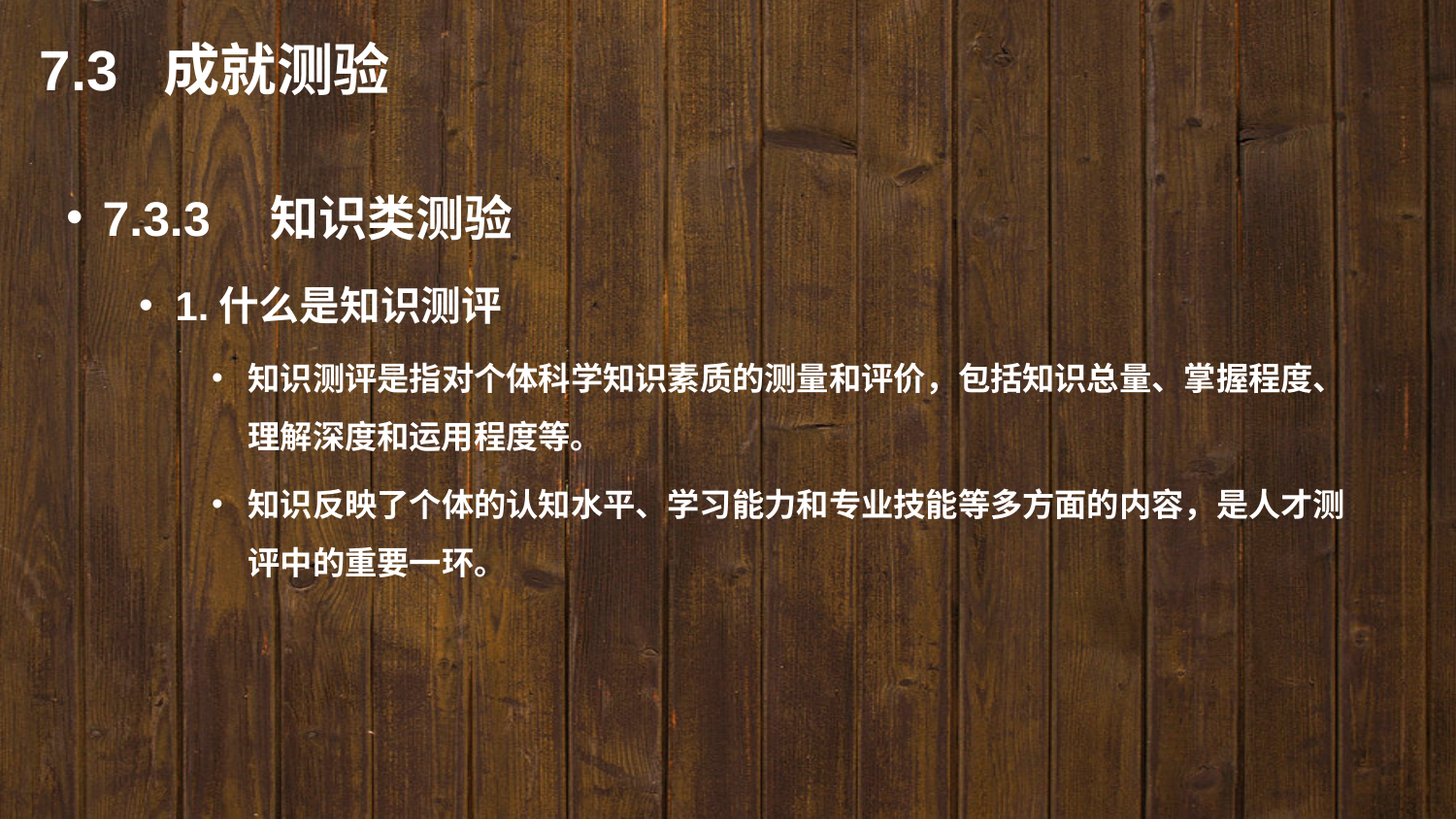

7.3  成就测验
7.3.3　知识类测验
1.什么是知识测评
知识测评是指对个体科学知识素质的测量和评价，包括知识总量、掌握程度、理解深度和运用程度等。
知识反映了个体的认知水平、学习能力和专业技能等多方面的内容，是人才测评中的重要一环。